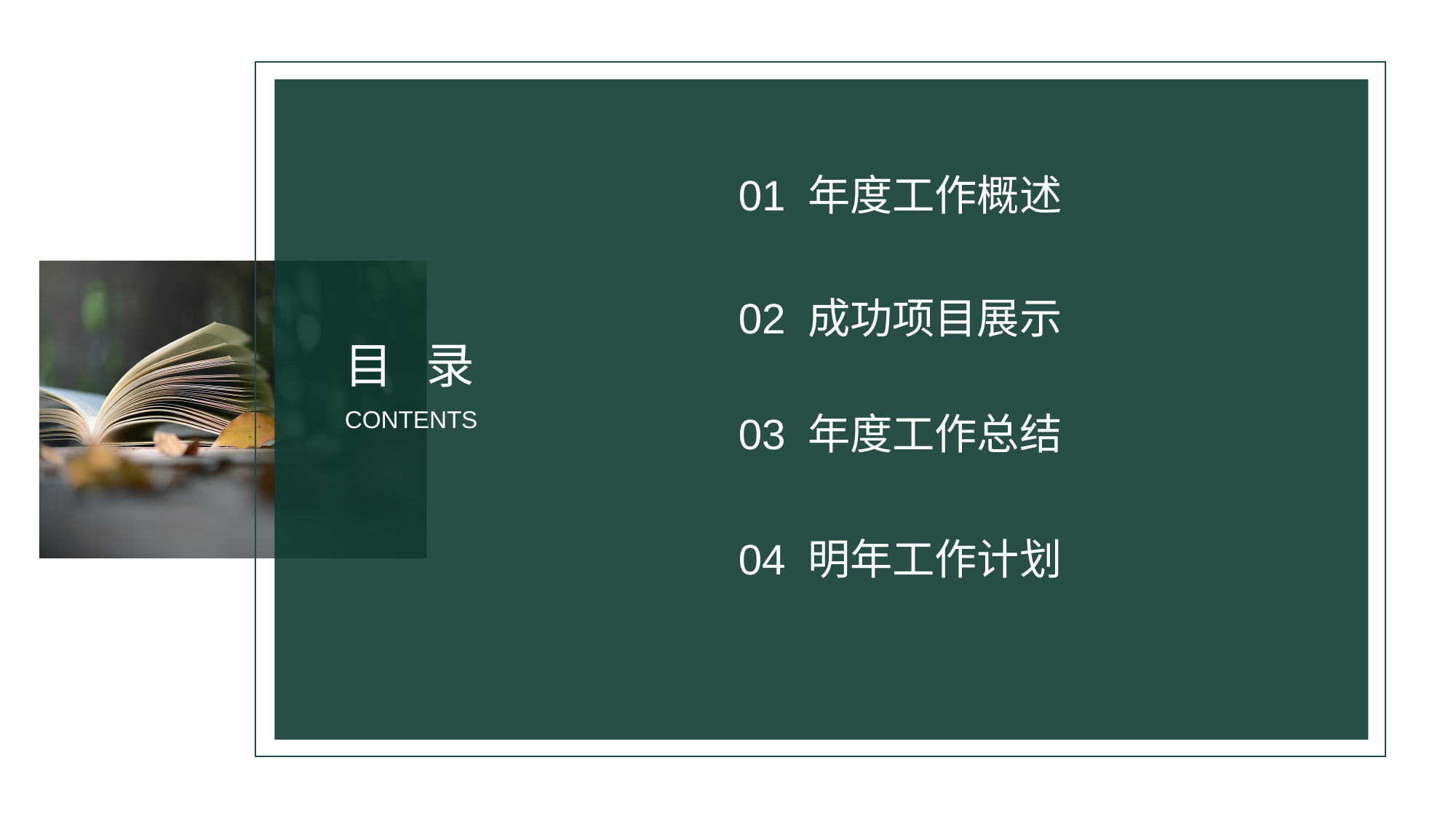

01 年度工作概述

02 成功项目展示
目   录
CONTENTS
03 年度工作总结
04 明年工作计划